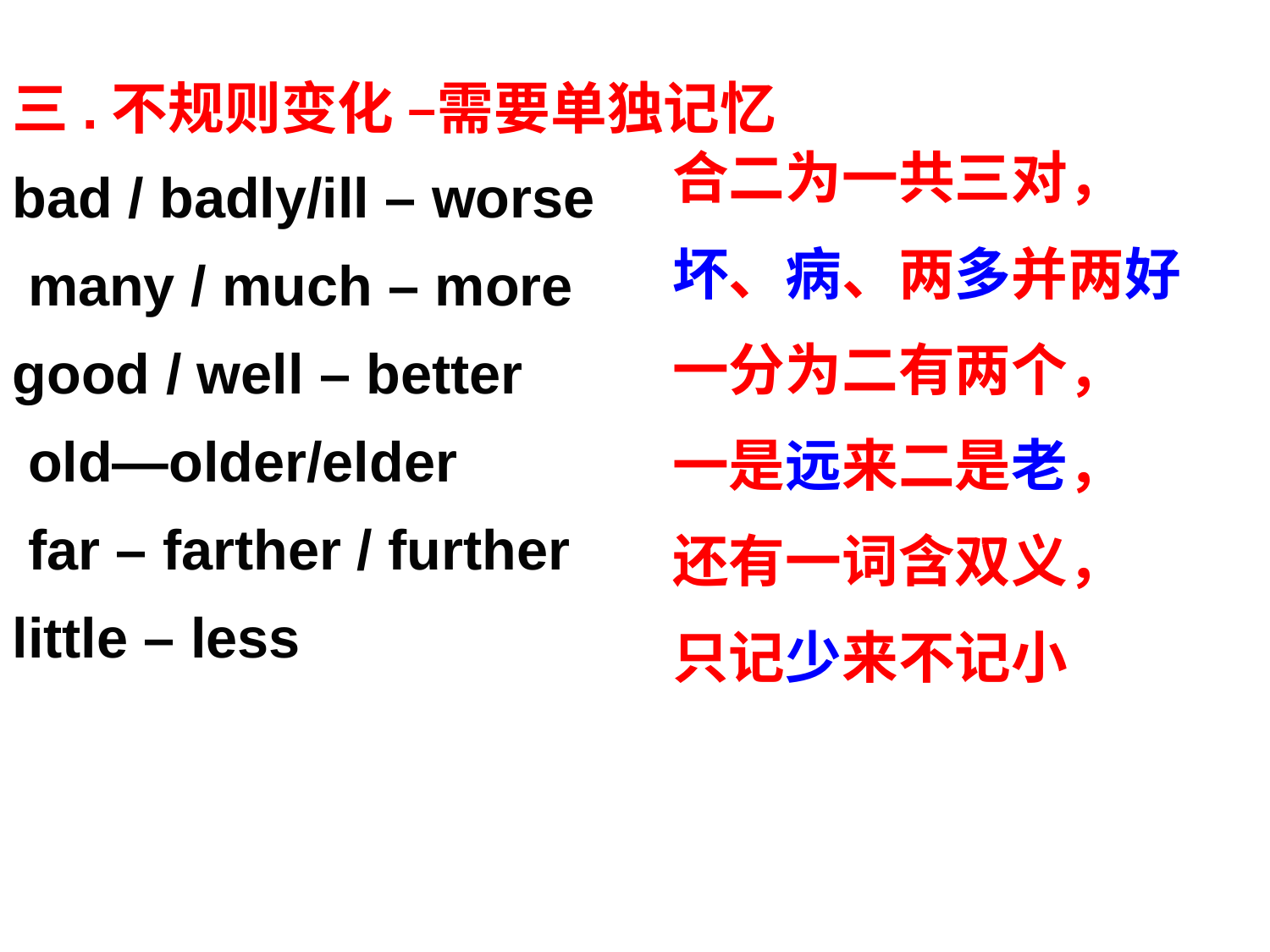

三.不规则变化 –需要单独记忆
bad / badly/ill – worse
 many / much – more
good / well – better
 old—older/elder
 far – farther / further
little – less
合二为一共三对，
坏、病、两多并两好
一分为二有两个，
一是远来二是老，
还有一词含双义，
只记少来不记小